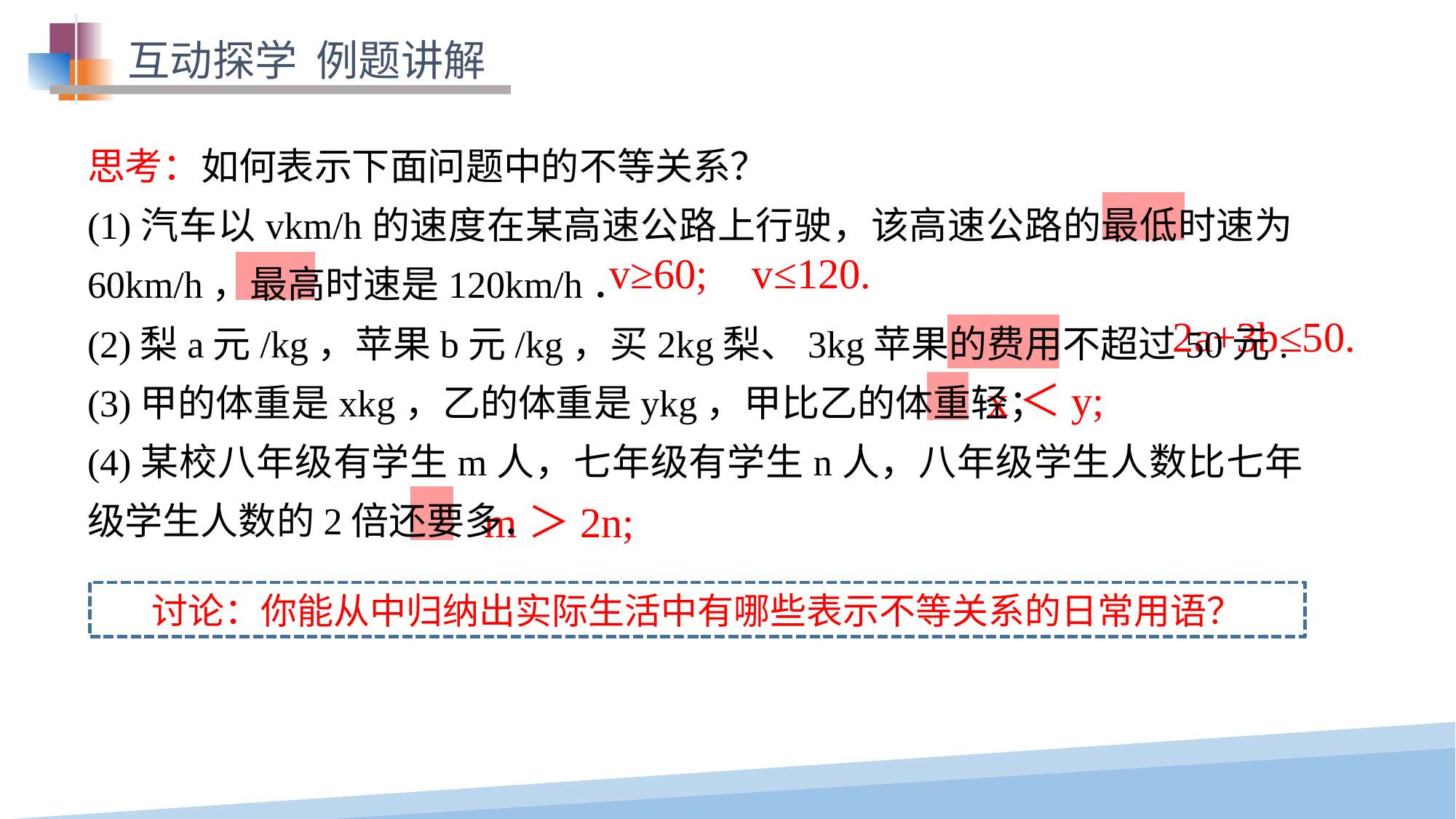

互动探学  例题讲解
思考：如何表示下面问题中的不等关系？
(1)汽车以vkm/h的速度在某高速公路上行驶，该高速公路的最低时速为60km/h，最高时速是120km/h．
(2)梨a元/kg，苹果b元/kg，买2kg梨、3kg苹果的费用不超过50元.
(3)甲的体重是xkg，乙的体重是ykg，甲比乙的体重轻；
(4)某校八年级有学生m人，七年级有学生n人，八年级学生人数比七年级学生人数的2倍还要多．

v≥60;
v≤120.

2a+3b≤50.

x＜y;

m＞2n;
讨论：你能从中归纳出实际生活中有哪些表示不等关系的日常用语？